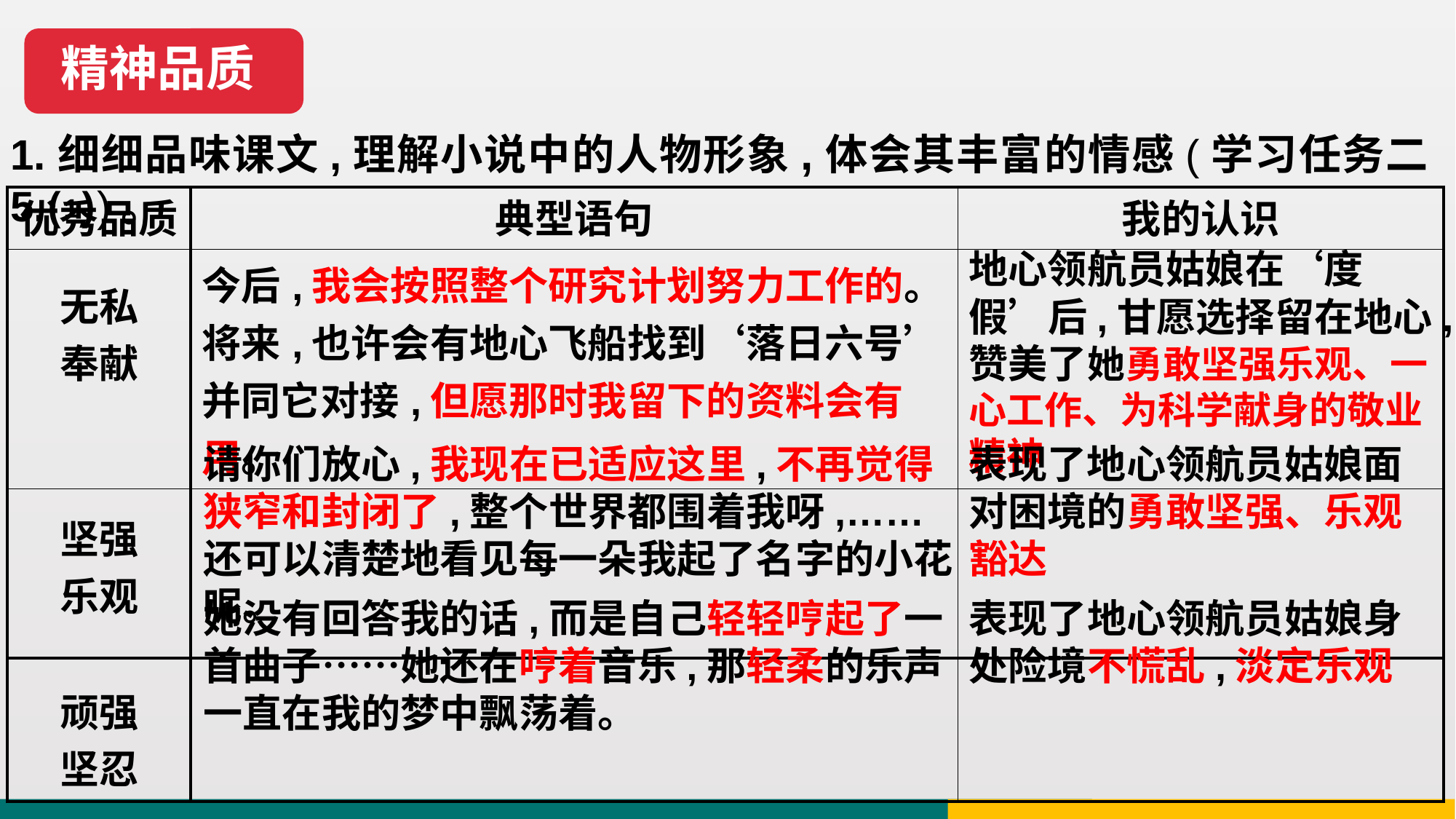

精神品质
1.细细品味课文,理解小说中的人物形象,体会其丰富的情感(学习任务二5.⑴)。
| 优秀品质 | 典型语句 | 我的认识 |
| --- | --- | --- |
| 无私 奉献 | 今后,我会按照整个研究计划努力工作的。将来,也许会有地心飞船找到‘落日六号’并同它对接,但愿那时我留下的资料会有用。 |  |
| 坚强 乐观 |  |  |
| 顽强 坚忍 |  |  |
地心领航员姑娘在‘度假’后,甘愿选择留在地心,赞美了她勇敢坚强乐观、一心工作、为科学献身的敬业精神
请你们放心,我现在已适应这里,不再觉得狭窄和封闭了,整个世界都围着我呀,……还可以清楚地看见每一朵我起了名字的小花呢。
表现了地心领航员姑娘面对困境的勇敢坚强、乐观豁达
她没有回答我的话,而是自己轻轻哼起了一首曲子……她还在哼着音乐,那轻柔的乐声一直在我的梦中飘荡着。
表现了地心领航员姑娘身处险境不慌乱,淡定乐观